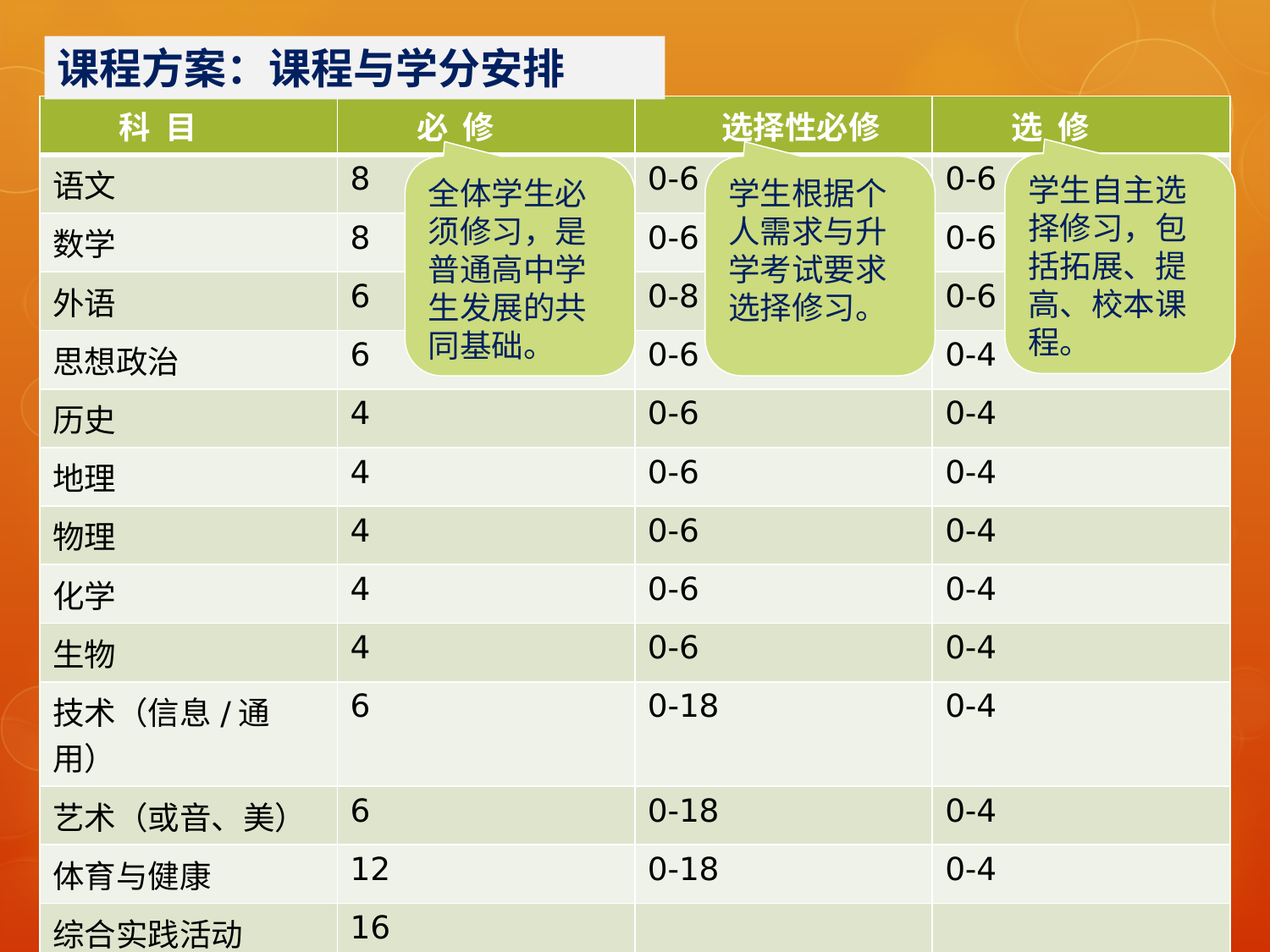

课程方案：课程与学分安排
| 科 目 | 必 修 | 选择性必修 | 选 修 |
| --- | --- | --- | --- |
| 语文 | 8 | 0-6 | 0-6 |
| 数学 | 8 | 0-6 | 0-6 |
| 外语 | 6 | 0-8 | 0-6 |
| 思想政治 | 6 | 0-6 | 0-4 |
| 历史 | 4 | 0-6 | 0-4 |
| 地理 | 4 | 0-6 | 0-4 |
| 物理 | 4 | 0-6 | 0-4 |
| 化学 | 4 | 0-6 | 0-4 |
| 生物 | 4 | 0-6 | 0-4 |
| 技术（信息/通用） | 6 | 0-18 | 0-4 |
| 艺术（或音、美） | 6 | 0-18 | 0-4 |
| 体育与健康 | 12 | 0-18 | 0-4 |
| 综合实践活动 | 16 |  |  |
| 校本课程 |  |  | ≥8 |
| 合计 | 88 | ≥42 | ≥14 |
学生自主选择修习，包括拓展、提高、校本课程。
全体学生必须修习，是普通高中学生发展的共同基础。
学生根据个人需求与升学考试要求选择修习。